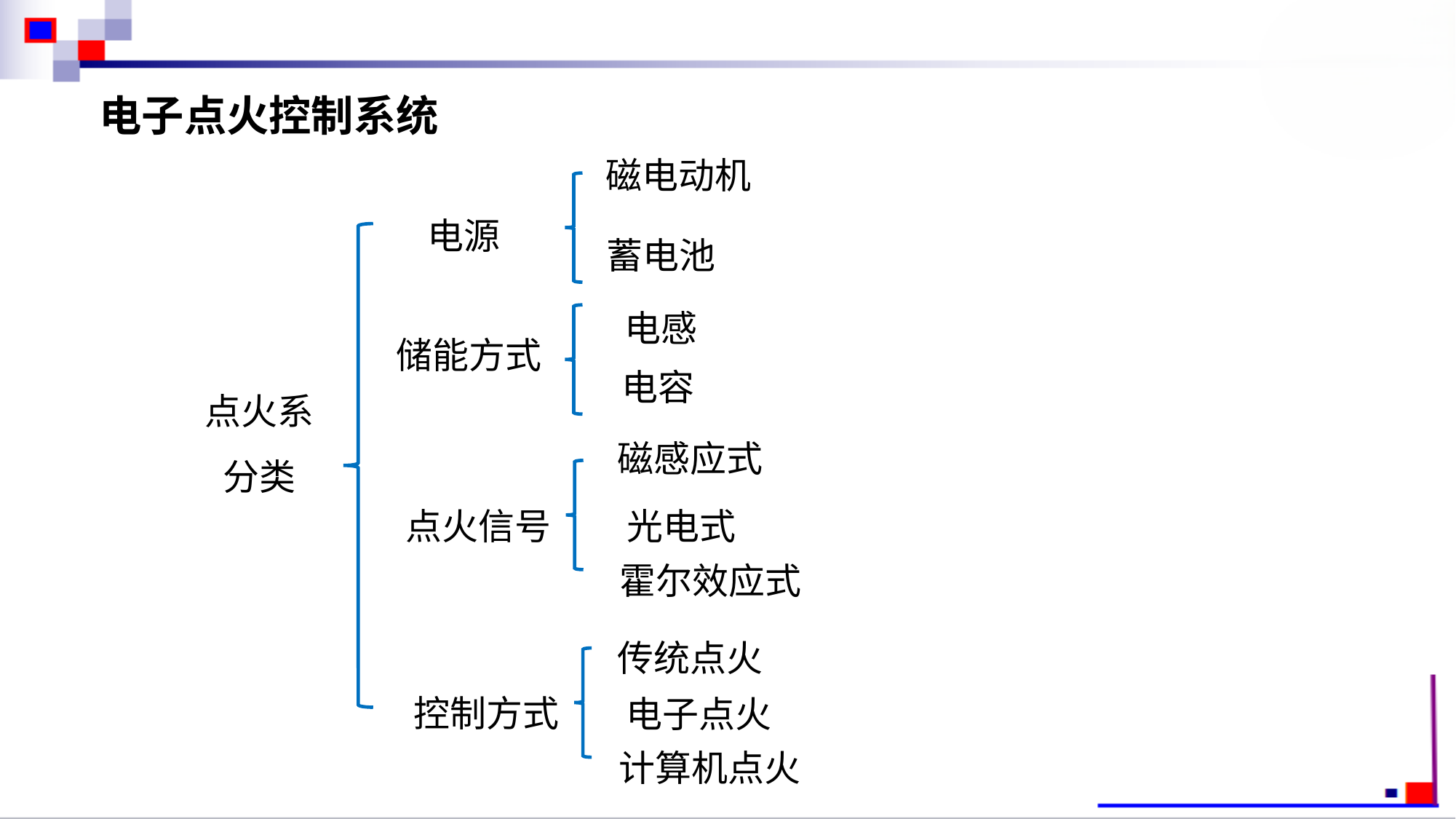

电子点火控制系统
磁电动机

电源
蓄电池

电感
储能方式

电容
点火系分类
磁感应式

点火信号
光电式
霍尔效应式
传统点火

控制方式
电子点火
计算机点火